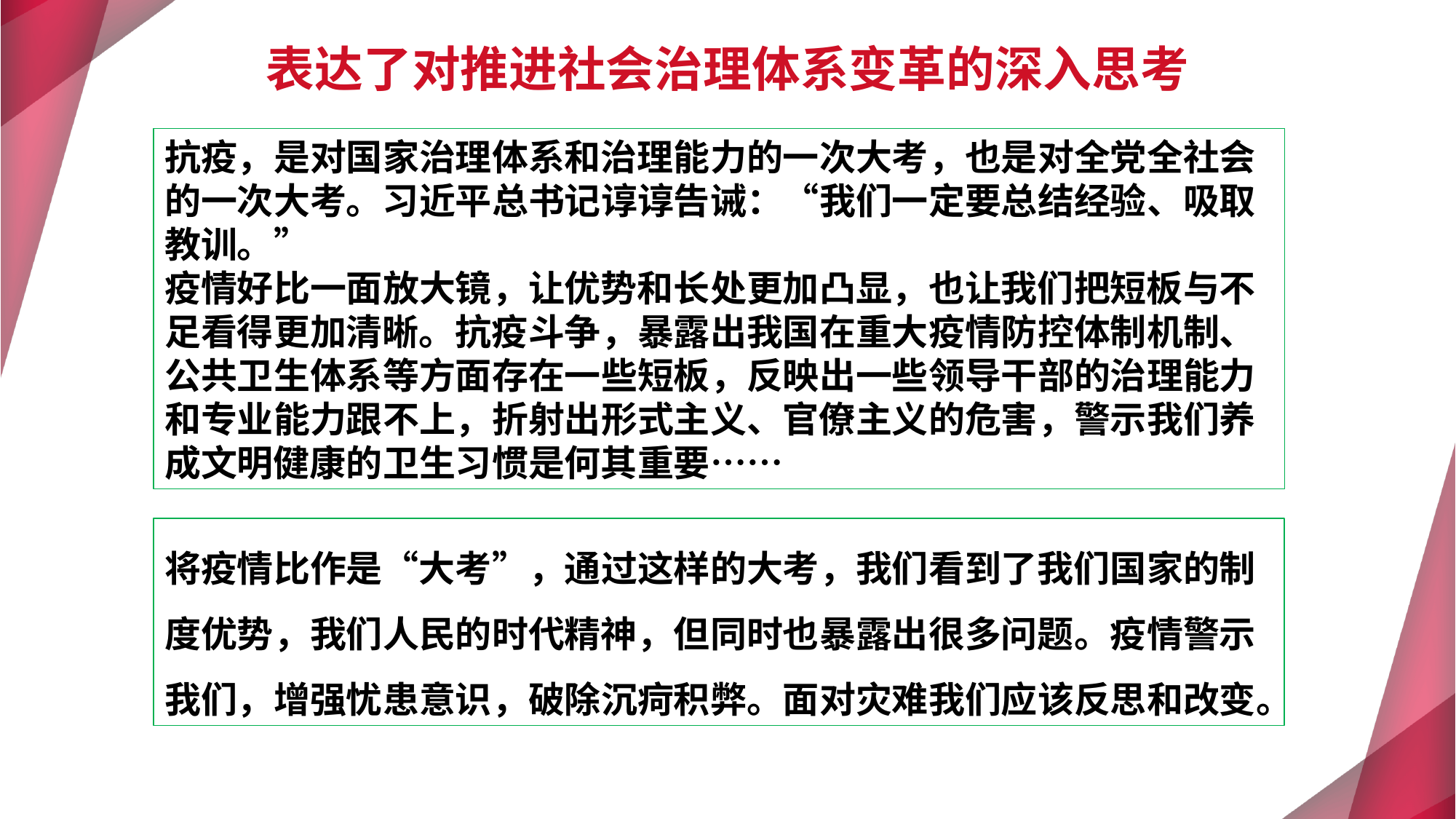

表达了对推进社会治理体系变革的深入思考
抗疫，是对国家治理体系和治理能力的一次大考，也是对全党全社会的一次大考。习近平总书记谆谆告诫：“我们一定要总结经验、吸取教训。”
疫情好比一面放大镜，让优势和长处更加凸显，也让我们把短板与不足看得更加清晰。抗疫斗争，暴露出我国在重大疫情防控体制机制、公共卫生体系等方面存在一些短板，反映出一些领导干部的治理能力和专业能力跟不上，折射出形式主义、官僚主义的危害，警示我们养成文明健康的卫生习惯是何其重要……
e7d195523061f1c0f55f9af68525816972d868573ada39bc763F3977967589A5F92C178830C92595A6CE4D0132F8C206B2B04C416AAA86B7FD80AB023F78DAEB544E2F013E11B2B95AD21703D1C90034A379EC9026EFAAF5D8D3F6EDD7215B015B463D656B0929A814A5414683A393A7CC9BB506C975E20AD17C211CA623623BC48209FD1E344B18C2900D8641C9B362
将疫情比作是“大考”，通过这样的大考，我们看到了我们国家的制度优势，我们人民的时代精神，但同时也暴露出很多问题。疫情警示我们，增强忧患意识，破除沉疴积弊。面对灾难我们应该反思和改变。